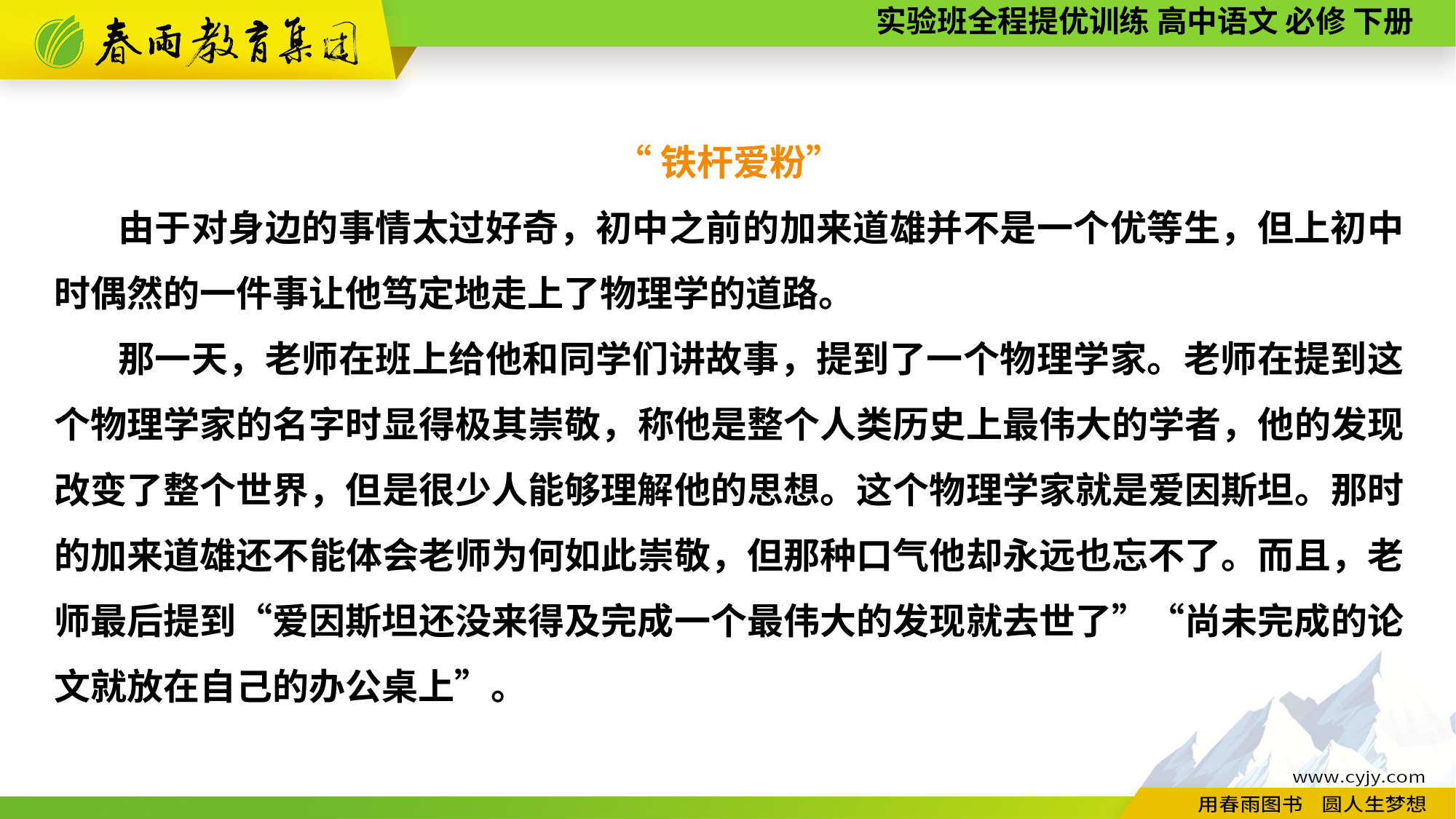

“铁杆爱粉”
由于对身边的事情太过好奇，初中之前的加来道雄并不是一个优等生，但上初中时偶然的一件事让他笃定地走上了物理学的道路。
那一天，老师在班上给他和同学们讲故事，提到了一个物理学家。老师在提到这个物理学家的名字时显得极其崇敬，称他是整个人类历史上最伟大的学者，他的发现改变了整个世界，但是很少人能够理解他的思想。这个物理学家就是爱因斯坦。那时的加来道雄还不能体会老师为何如此崇敬，但那种口气他却永远也忘不了。而且，老师最后提到“爱因斯坦还没来得及完成一个最伟大的发现就去世了”“尚未完成的论文就放在自己的办公桌上”。